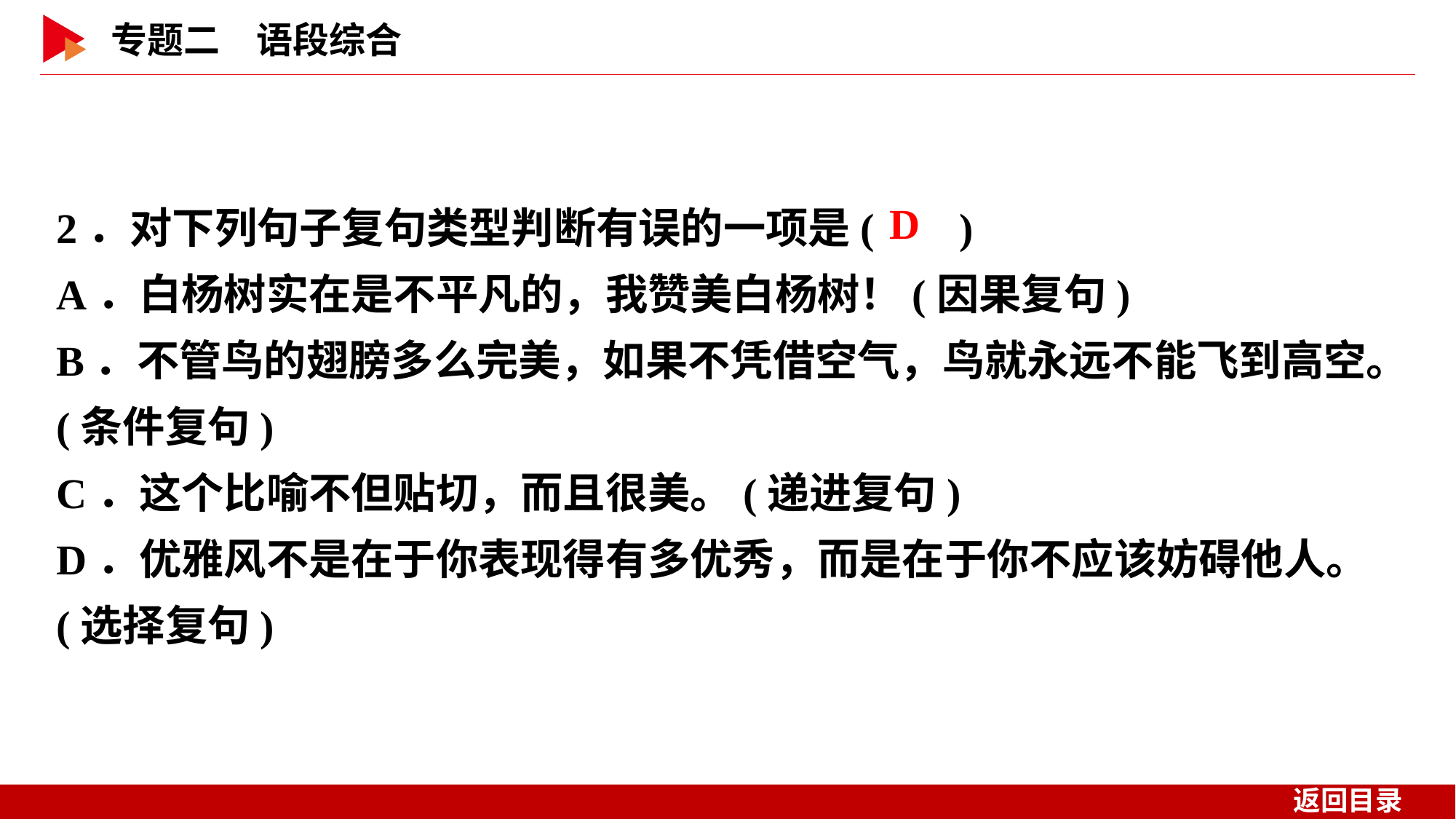

2．对下列句子复句类型判断有误的一项是(        )
A．白杨树实在是不平凡的，我赞美白杨树！(因果复句)
B．不管鸟的翅膀多么完美，如果不凭借空气，鸟就永远不能飞到高空。(条件复句)
C．这个比喻不但贴切，而且很美。(递进复句)
D．优雅风不是在于你表现得有多优秀，而是在于你不应该妨碍他人。(选择复句)
   D